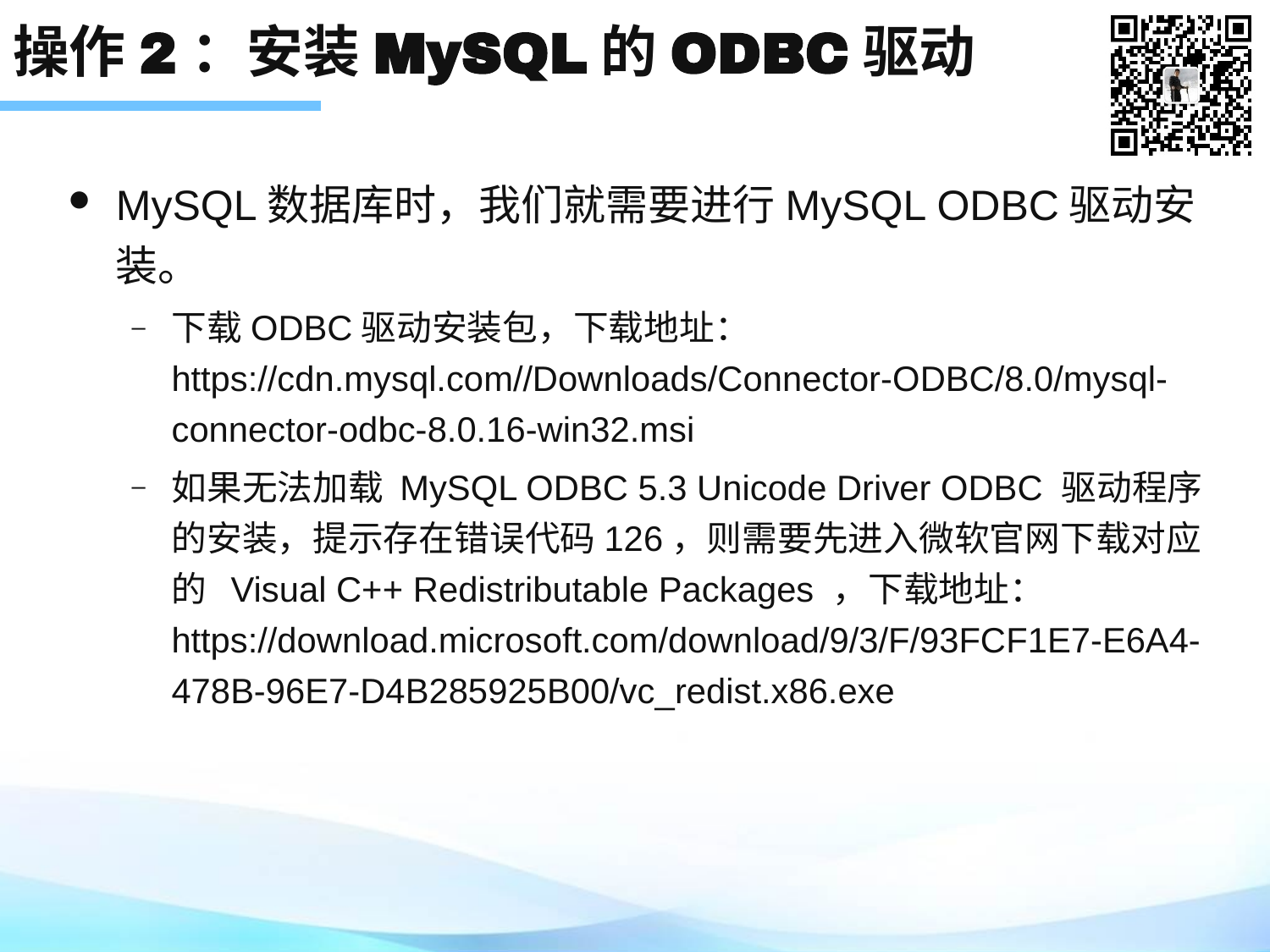

# 操作2：安装MySQL的ODBC驱动
MySQL数据库时，我们就需要进行MySQL ODBC驱动安装。
下载ODBC驱动安装包，下载地址： https://cdn.mysql.com//Downloads/Connector-ODBC/8.0/mysql-connector-odbc-8.0.16-win32.msi
如果无法加载 MySQL ODBC 5.3 Unicode Driver ODBC 驱动程序的安装，提示存在错误代码126，则需要先进入微软官网下载对应的  Visual C++ Redistributable Packages ，下载地址： https://download.microsoft.com/download/9/3/F/93FCF1E7-E6A4-478B-96E7-D4B285925B00/vc_redist.x86.exe